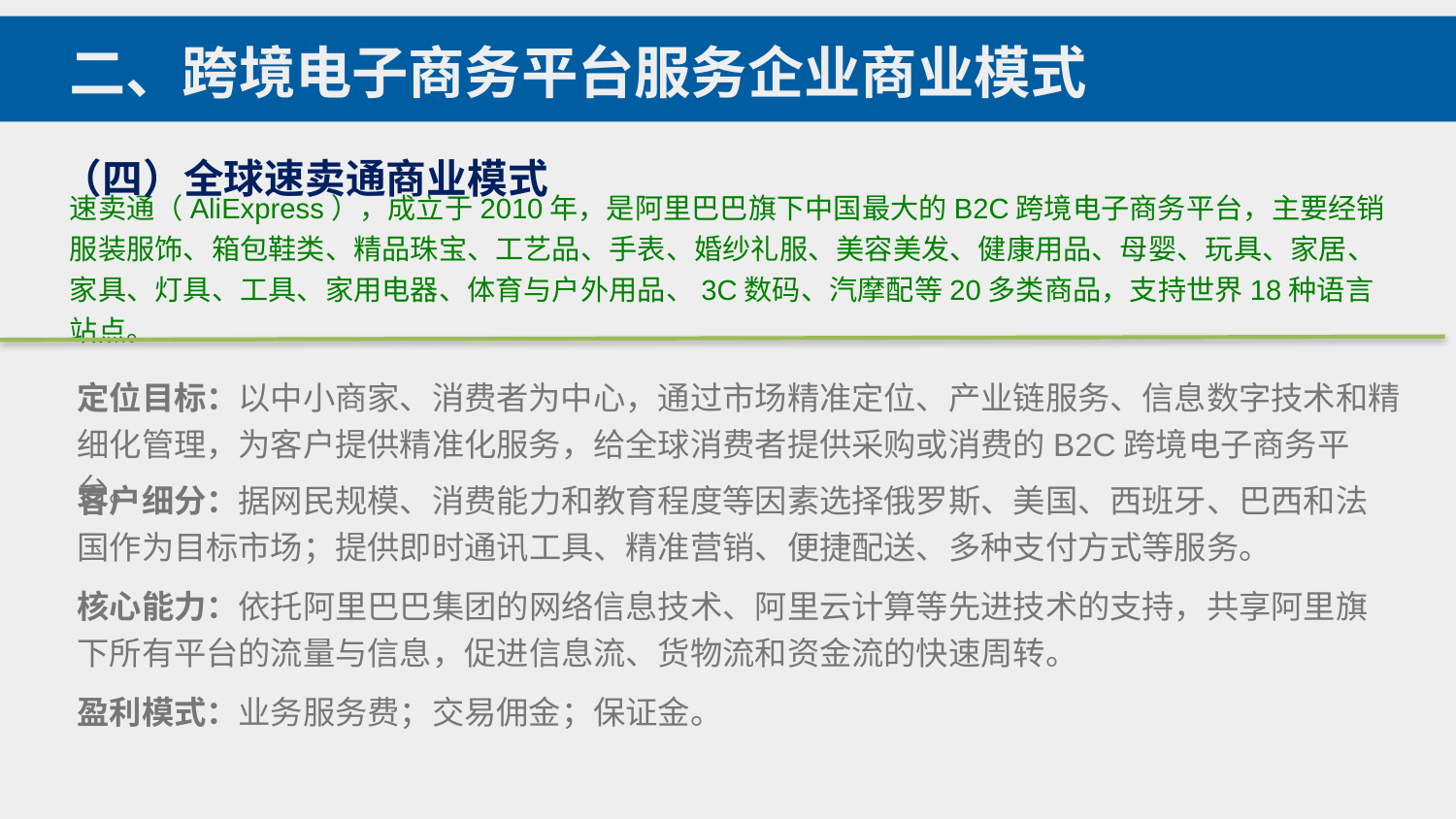

二、跨境电子商务平台服务企业商业模式
（四）全球速卖通商业模式
速卖通（AliExpress），成立于2010年，是阿里巴巴旗下中国最大的B2C跨境电子商务平台，主要经销服装服饰、箱包鞋类、精品珠宝、工艺品、手表、婚纱礼服、美容美发、健康用品、母婴、玩具、家居、家具、灯具、工具、家用电器、体育与户外用品、3C数码、汽摩配等20多类商品，支持世界18种语言站点。
定位目标：以中小商家、消费者为中心，通过市场精准定位、产业链服务、信息数字技术和精细化管理，为客户提供精准化服务，给全球消费者提供采购或消费的B2C跨境电子商务平台。
客户细分：据网民规模、消费能力和教育程度等因素选择俄罗斯、美国、西班牙、巴西和法国作为目标市场；提供即时通讯工具、精准营销、便捷配送、多种支付方式等服务。
核心能力：依托阿里巴巴集团的网络信息技术、阿里云计算等先进技术的支持，共享阿里旗下所有平台的流量与信息，促进信息流、货物流和资金流的快速周转。
盈利模式：业务服务费；交易佣金；保证金。